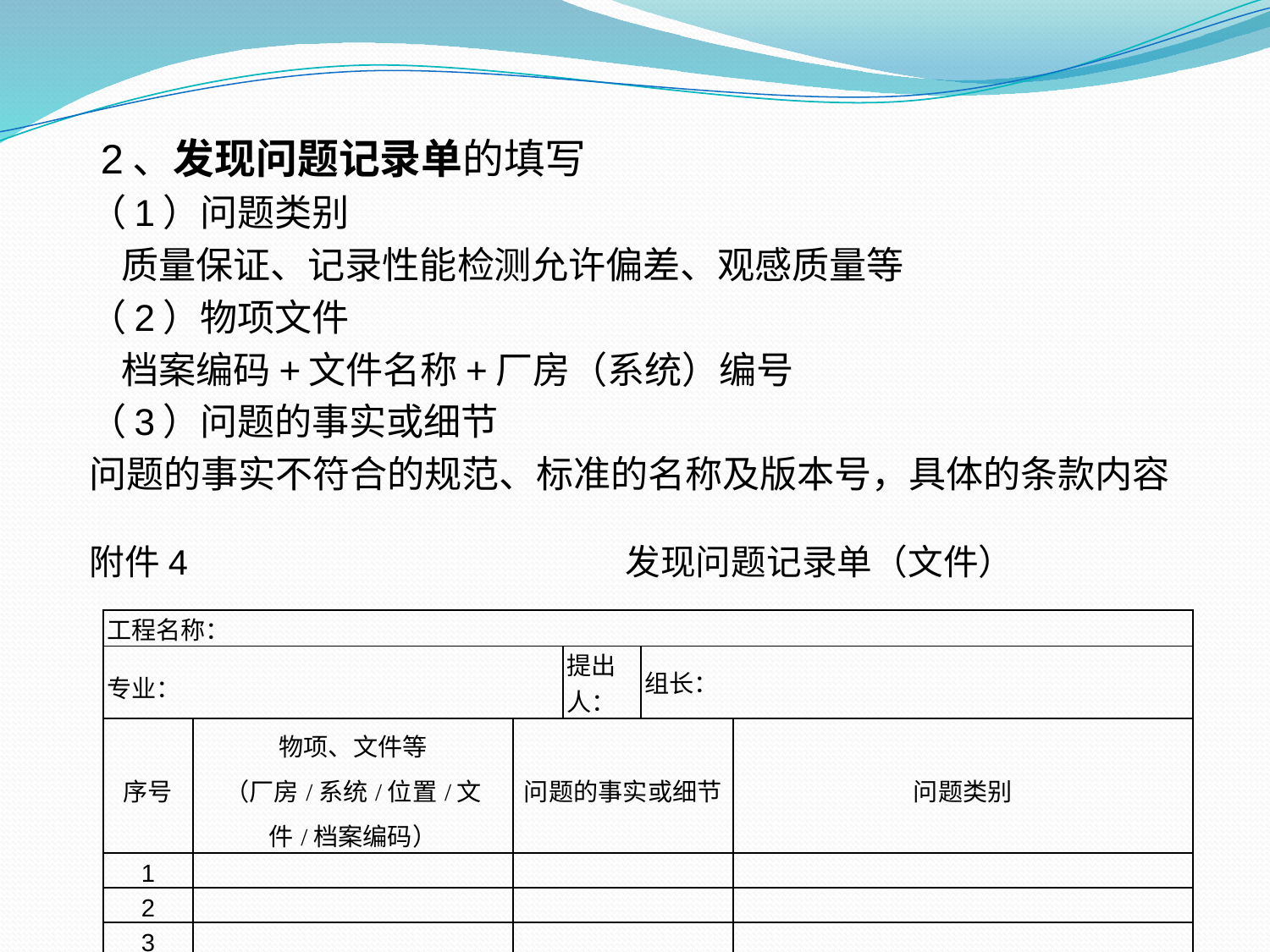

2、发现问题记录单的填写
（1）问题类别
   质量保证、记录性能检测允许偏差、观感质量等
（2）物项文件
   档案编码+文件名称+厂房（系统）编号
（3）问题的事实或细节
问题的事实不符合的规范、标准的名称及版本号，具体的条款内容
附件4                                            发现问题记录单（文件）
| 工程名称： |  |  |  |  |  |
| --- | --- | --- | --- | --- | --- |
| 专业： |  |  | 提出人： | 组长： |  |
| 序号 | 物项、文件等 （厂房/系统/位置/文件/档案编码） | 问题的事实或细节 |  |  | 问题类别 |
| 1 |  |  |  |  |  |
| 2 |  |  |  |  |  |
| 3 |  |  |  |  |  |